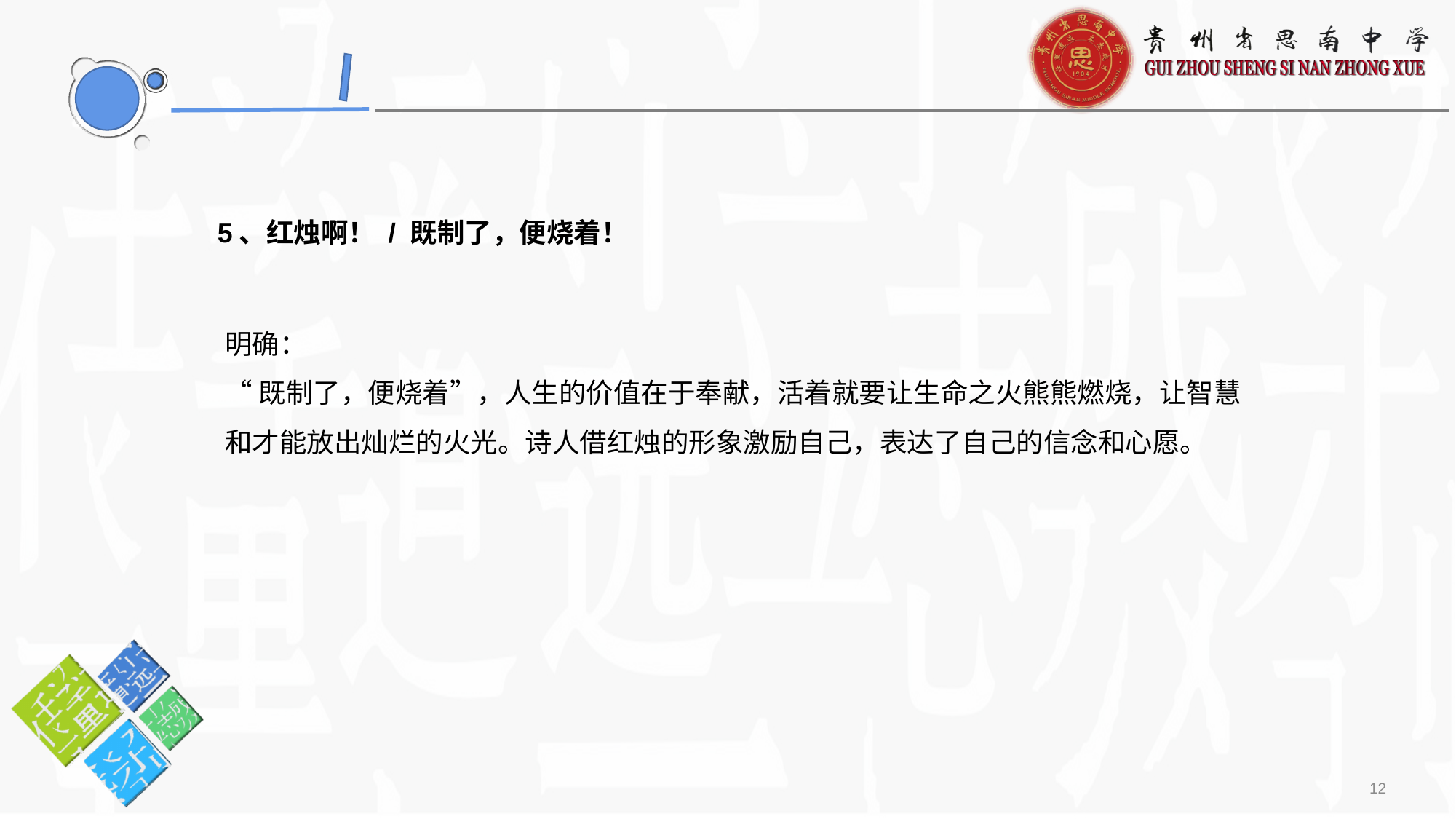

5、红烛啊！ / 既制了，便烧着！
明确：
“既制了，便烧着”，人生的价值在于奉献，活着就要让生命之火熊熊燃烧，让智慧和才能放出灿烂的火光。诗人借红烛的形象激励自己，表达了自己的信念和心愿。